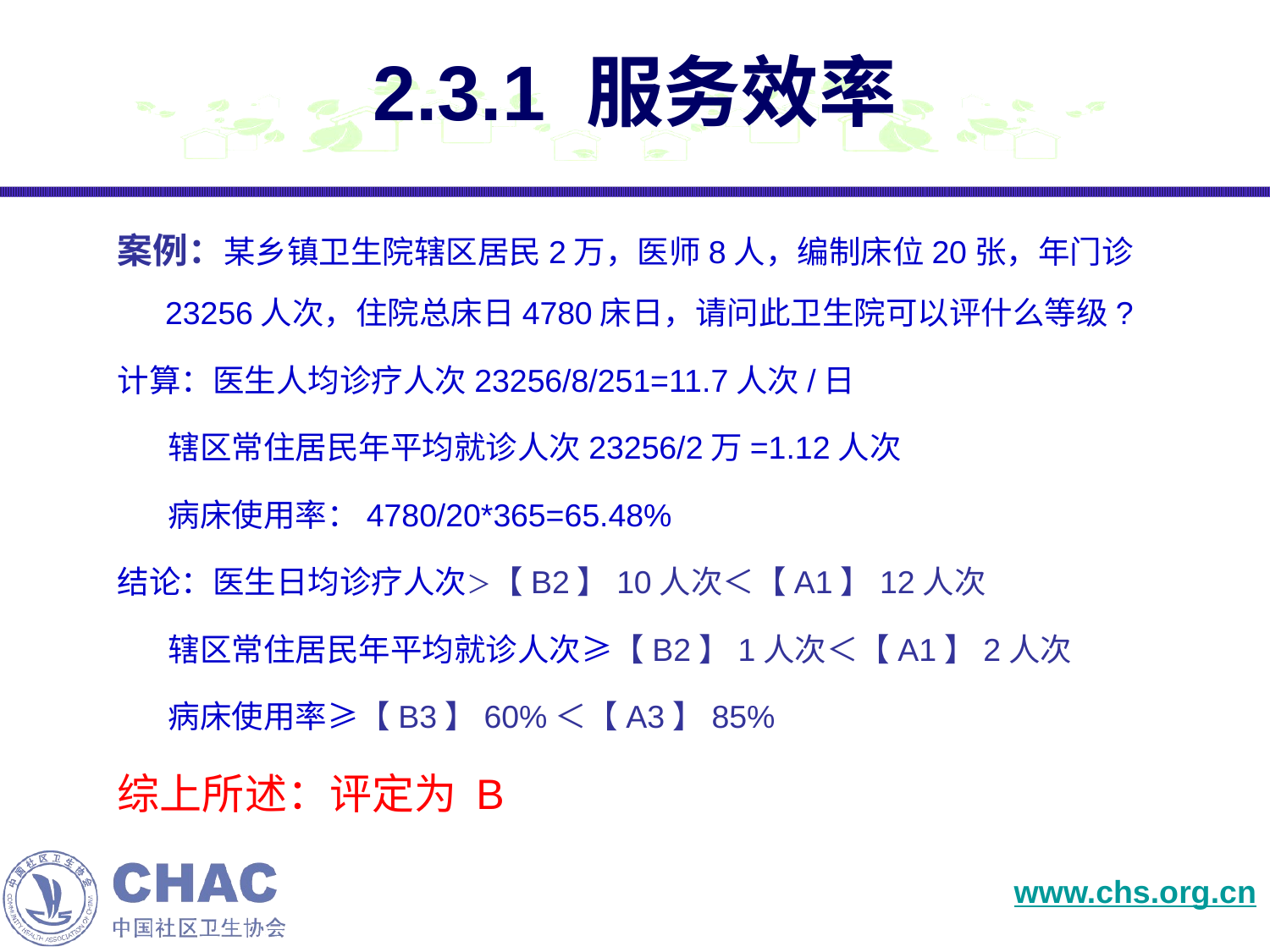

2.3.1 服务效率
案例：某乡镇卫生院辖区居民2万，医师8人，编制床位20张，年门诊23256人次，住院总床日4780床日，请问此卫生院可以评什么等级?
计算：医生人均诊疗人次23256/8/251=11.7人次/日
      辖区常住居民年平均就诊人次23256/2万=1.12人次
      病床使用率：4780/20*365=65.48%
结论：医生日均诊疗人次＞【B2】10人次＜【A1】12人次
      辖区常住居民年平均就诊人次≥【B2】1人次＜【A1】2人次
      病床使用率≥【B3】60%＜【A3】85%

综上所述：评定为 B